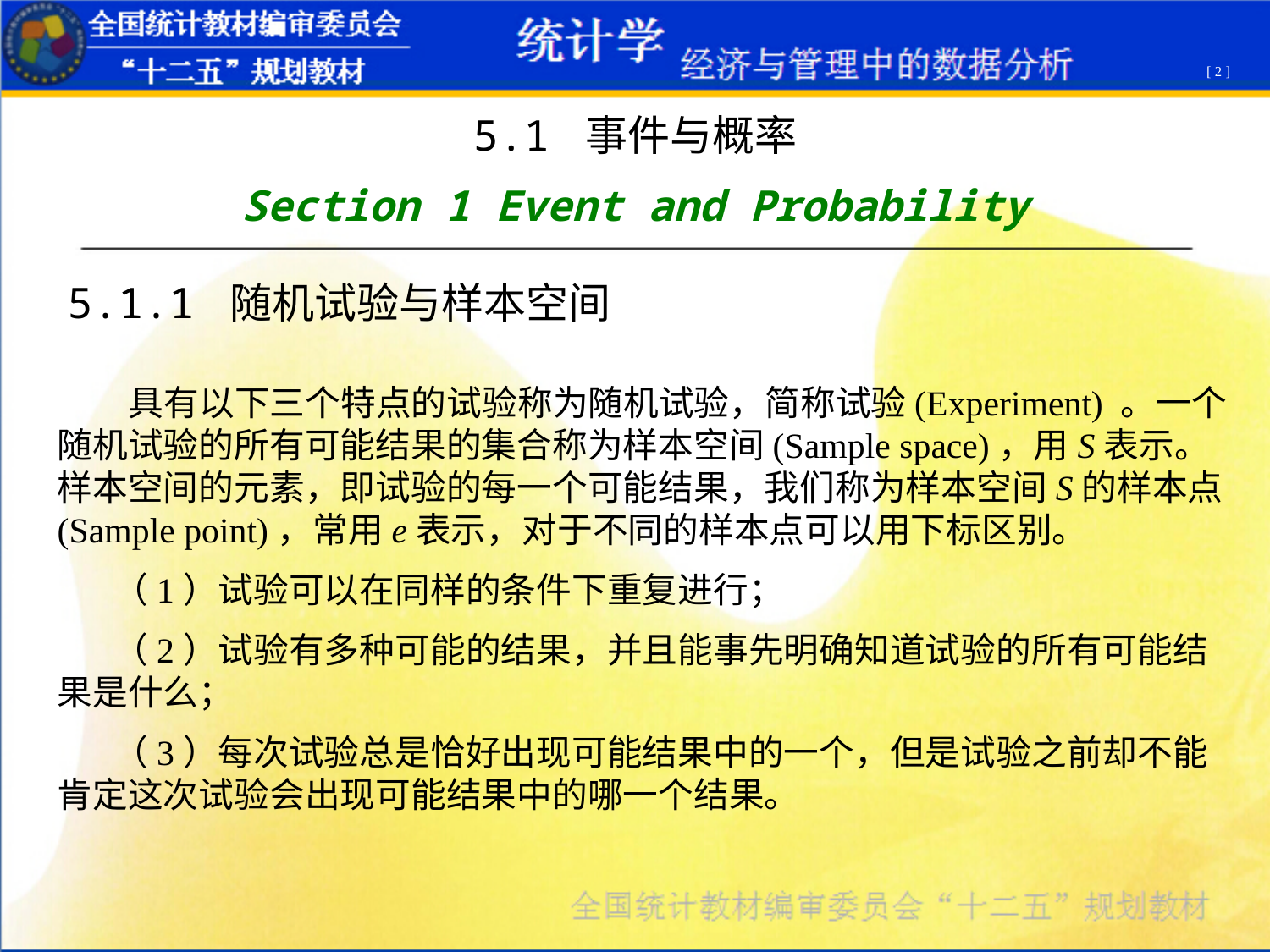

[ 2 ]
5.1 事件与概率
Section 1 Event and Probability
5.1.1 随机试验与样本空间
        具有以下三个特点的试验称为随机试验，简称试验(Experiment) 。一个随机试验的所有可能结果的集合称为样本空间(Sample space)，用S表示。样本空间的元素，即试验的每一个可能结果，我们称为样本空间S的样本点(Sample point)，常用e表示，对于不同的样本点可以用下标区别。
      （1）试验可以在同样的条件下重复进行；
      （2）试验有多种可能的结果，并且能事先明确知道试验的所有可能结果是什么；
      （3）每次试验总是恰好出现可能结果中的一个，但是试验之前却不能肯定这次试验会出现可能结果中的哪一个结果。